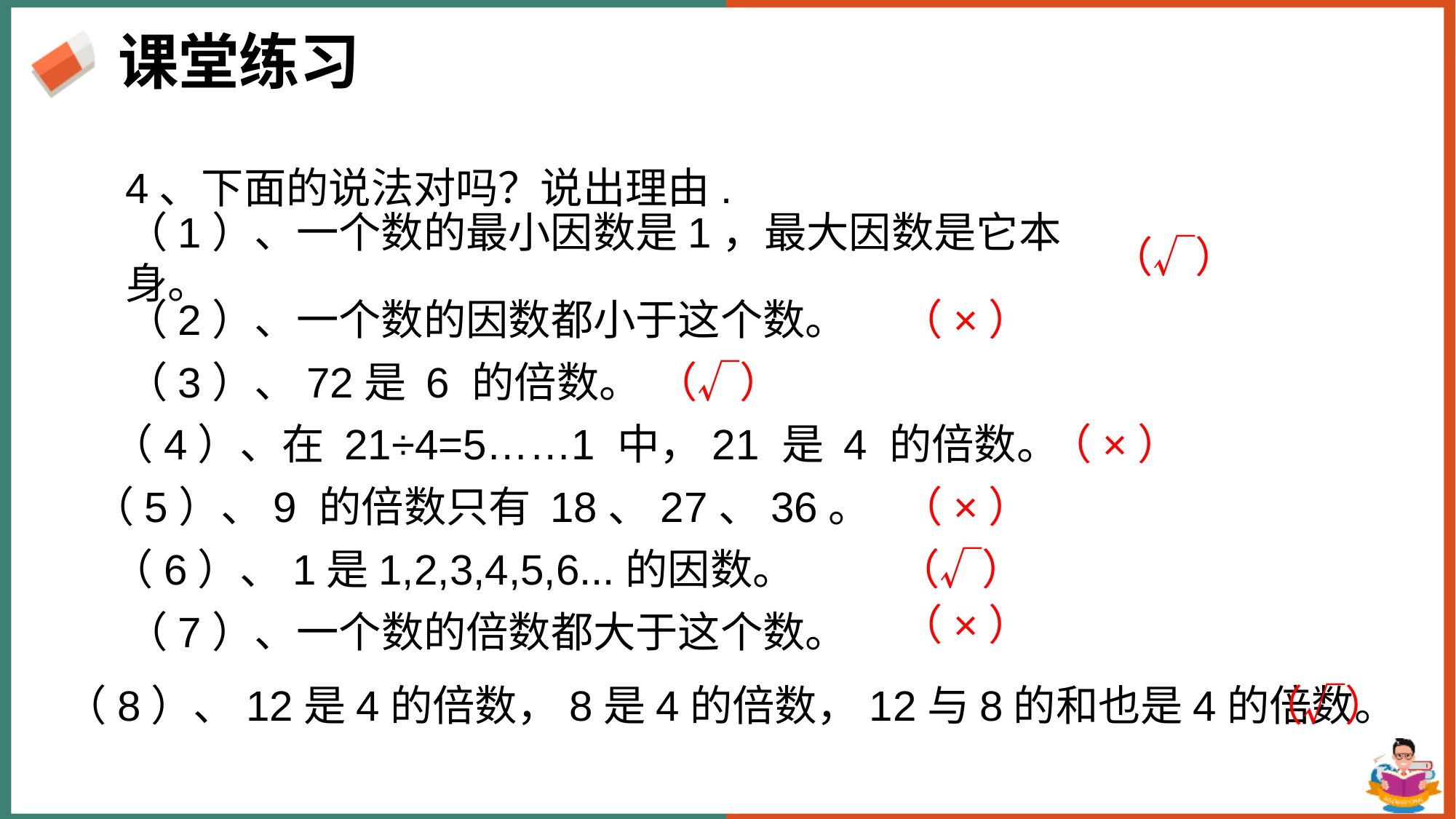

课堂练习
4、下面的说法对吗？说出理由.
（√）
（1）、一个数的最小因数是1，最大因数是它本身。
（2）、一个数的因数都小于这个数。
（×）
（3）、72是 6 的倍数。
（√）
（4）、在 21÷4=5……1 中，21 是 4 的倍数。
（×）
（5）、9 的倍数只有 18、27、36。
（×）
（6）、1是1,2,3,4,5,6...的因数。
（√）
（×）
（7）、一个数的倍数都大于这个数。
（8）、12是4的倍数，8是4的倍数，12与8的和也是4的倍数。
（√）